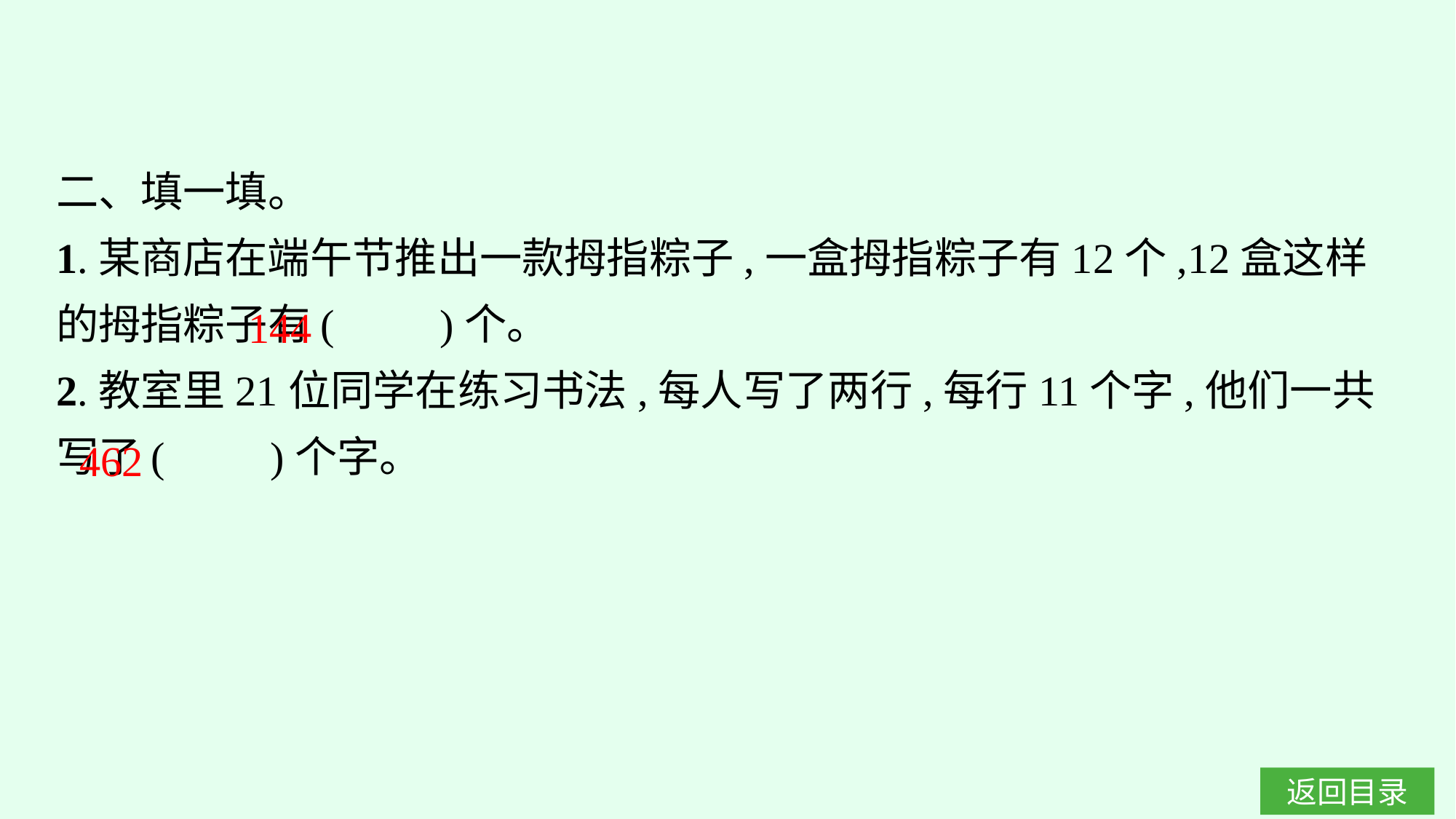

二、填一填。
1.某商店在端午节推出一款拇指粽子,一盒拇指粽子有12个,12盒这样的拇指粽子有(　　)个。
2.教室里21位同学在练习书法,每人写了两行,每行11个字,他们一共写了(　　)个字。
144
462